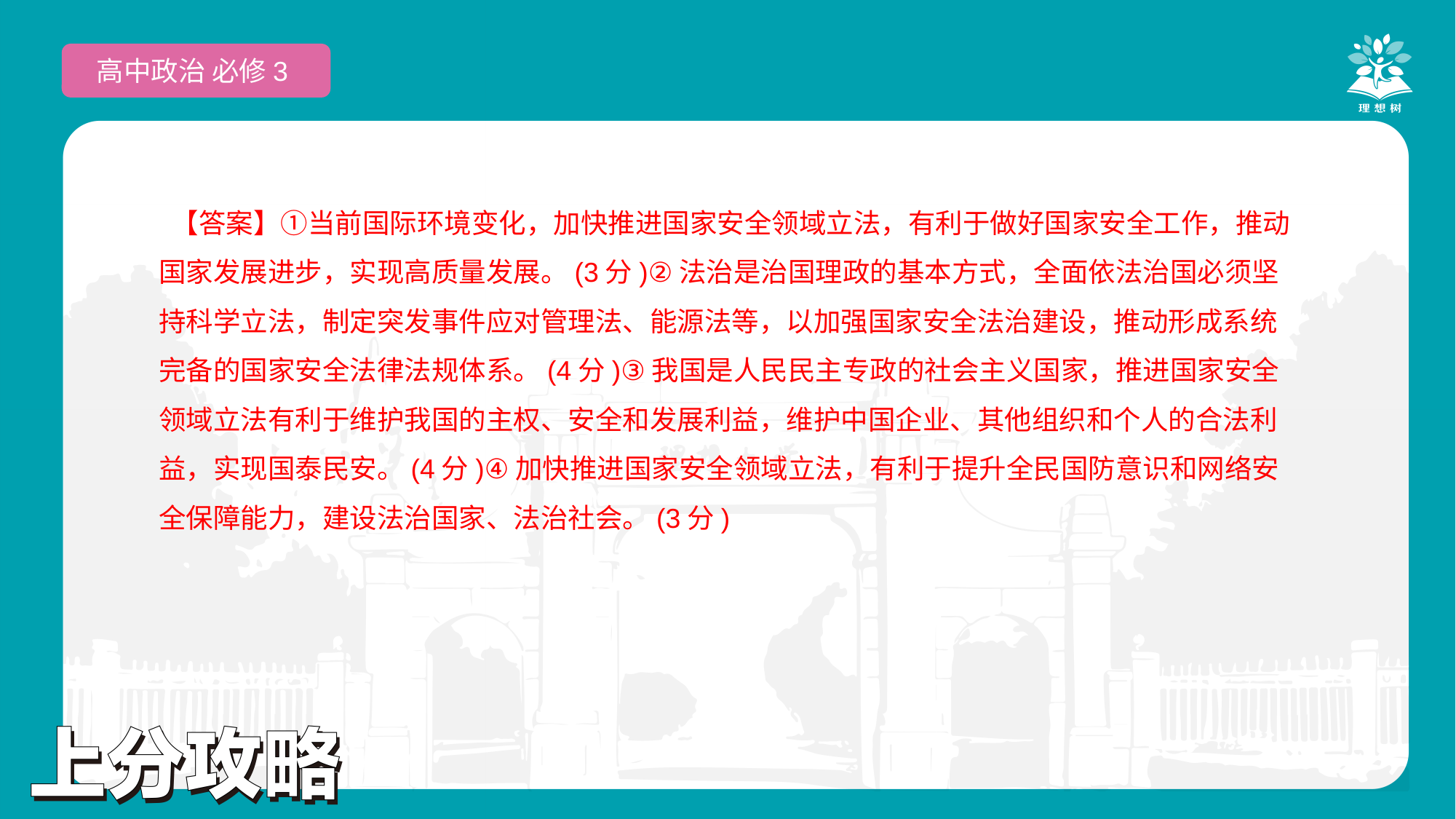

高中政治 必修3
 【答案】①当前国际环境变化，加快推进国家安全领域立法，有利于做好国家安全工作，推动国家发展进步，实现高质量发展。(3分)②法治是治国理政的基本方式，全面依法治国必须坚持科学立法，制定突发事件应对管理法、能源法等，以加强国家安全法治建设，推动形成系统完备的国家安全法律法规体系。(4分)③我国是人民民主专政的社会主义国家，推进国家安全领域立法有利于维护我国的主权、安全和发展利益，维护中国企业、其他组织和个人的合法利益，实现国泰民安。(4分)④加快推进国家安全领域立法，有利于提升全民国防意识和网络安全保障能力，建设法治国家、法治社会。(3分)